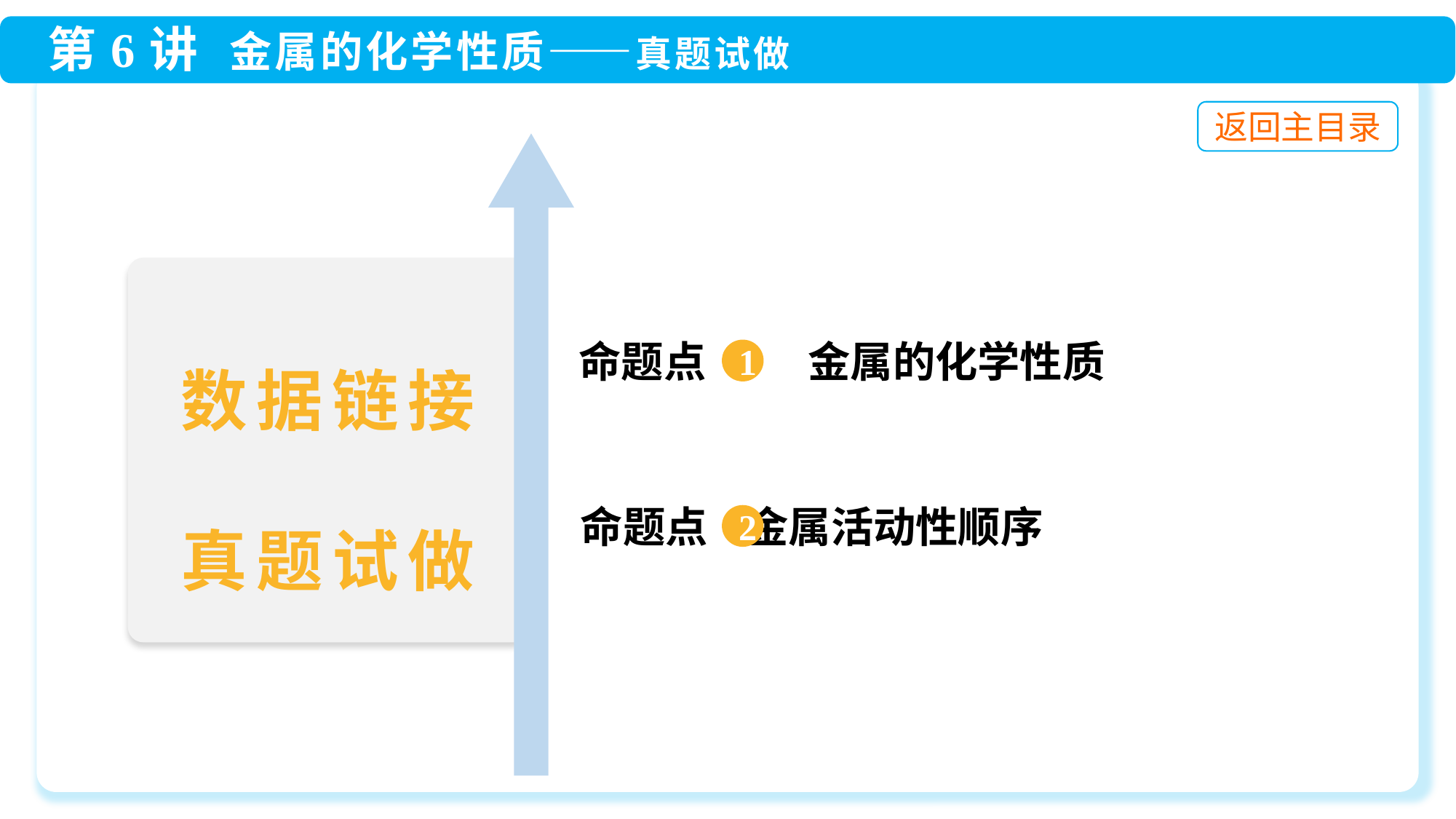

命题点 1  金属的化学性质
1
数据链接
真题试做
 命题点    金属活动性顺序
2